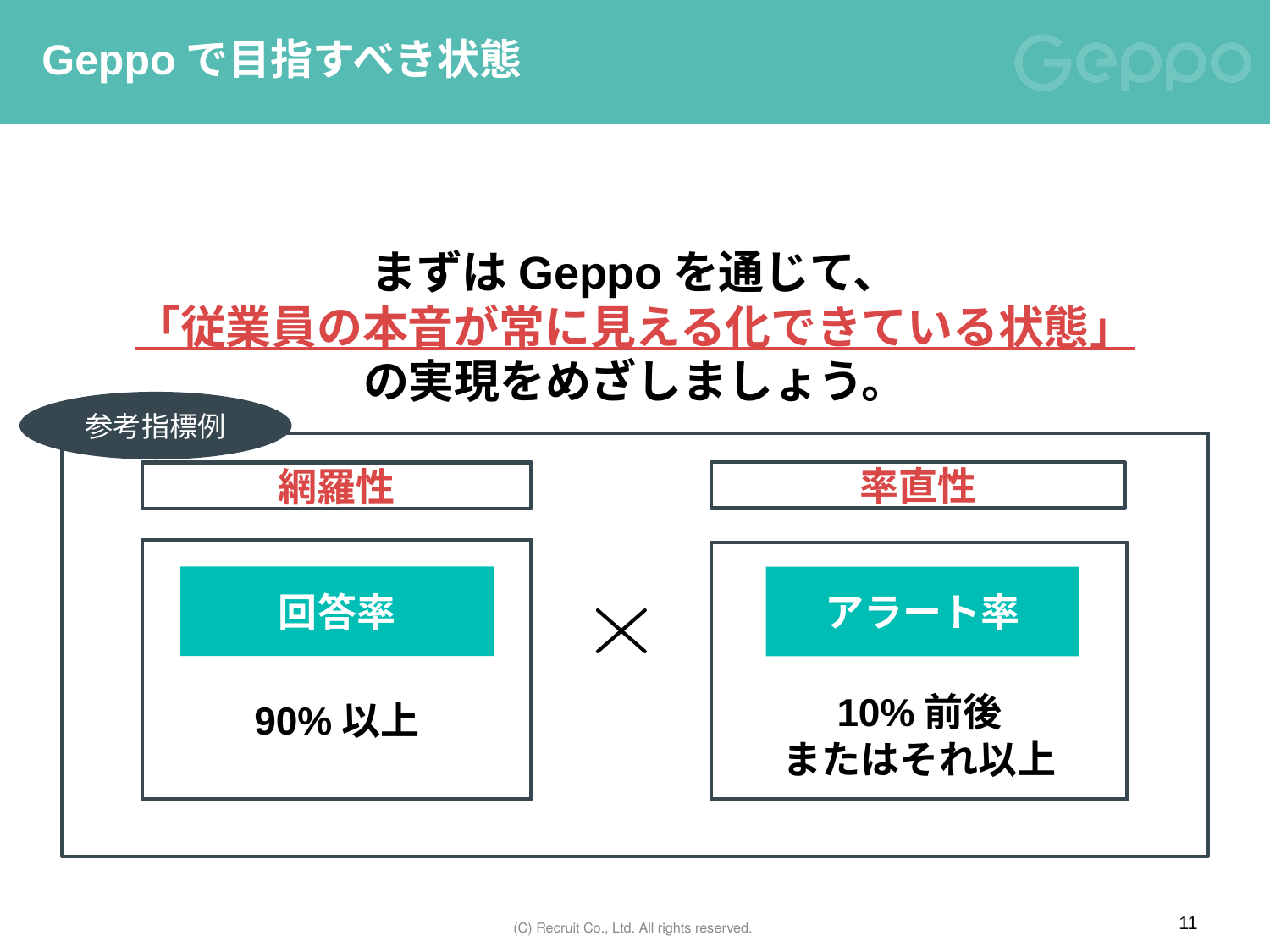

# Geppoで目指すべき状態
まずはGeppoを通じて、
「従業員の本音が常に見える化できている状態」
の実現をめざしましょう。
参考指標例

率直性

アラート率
10%前後
またはそれ以上
網羅性

回答率
90%以上

11